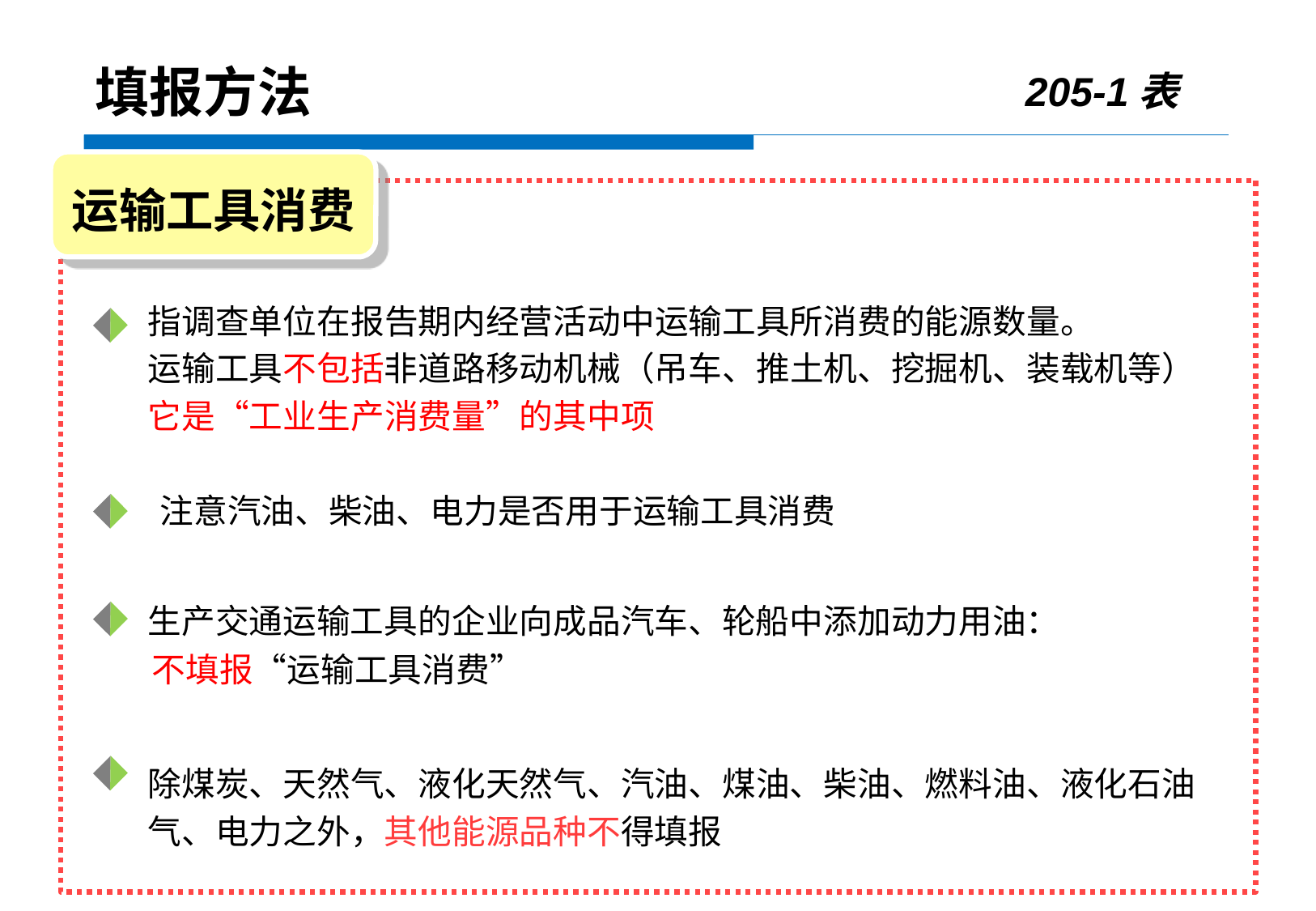

205-1表
填报方法

运输工具消费

指调查单位在报告期内经营活动中运输工具所消费的能源数量。
运输工具不包括非道路移动机械（吊车、推土机、挖掘机、装载机等）
它是“工业生产消费量”的其中项

 注意汽油、柴油、电力是否用于运输工具消费

 生产交通运输工具的企业向成品汽车、轮船中添加动力用油：
  不填报“运输工具消费”

除煤炭、天然气、液化天然气、汽油、煤油、柴油、燃料油、液化石油气、电力之外，其他能源品种不得填报